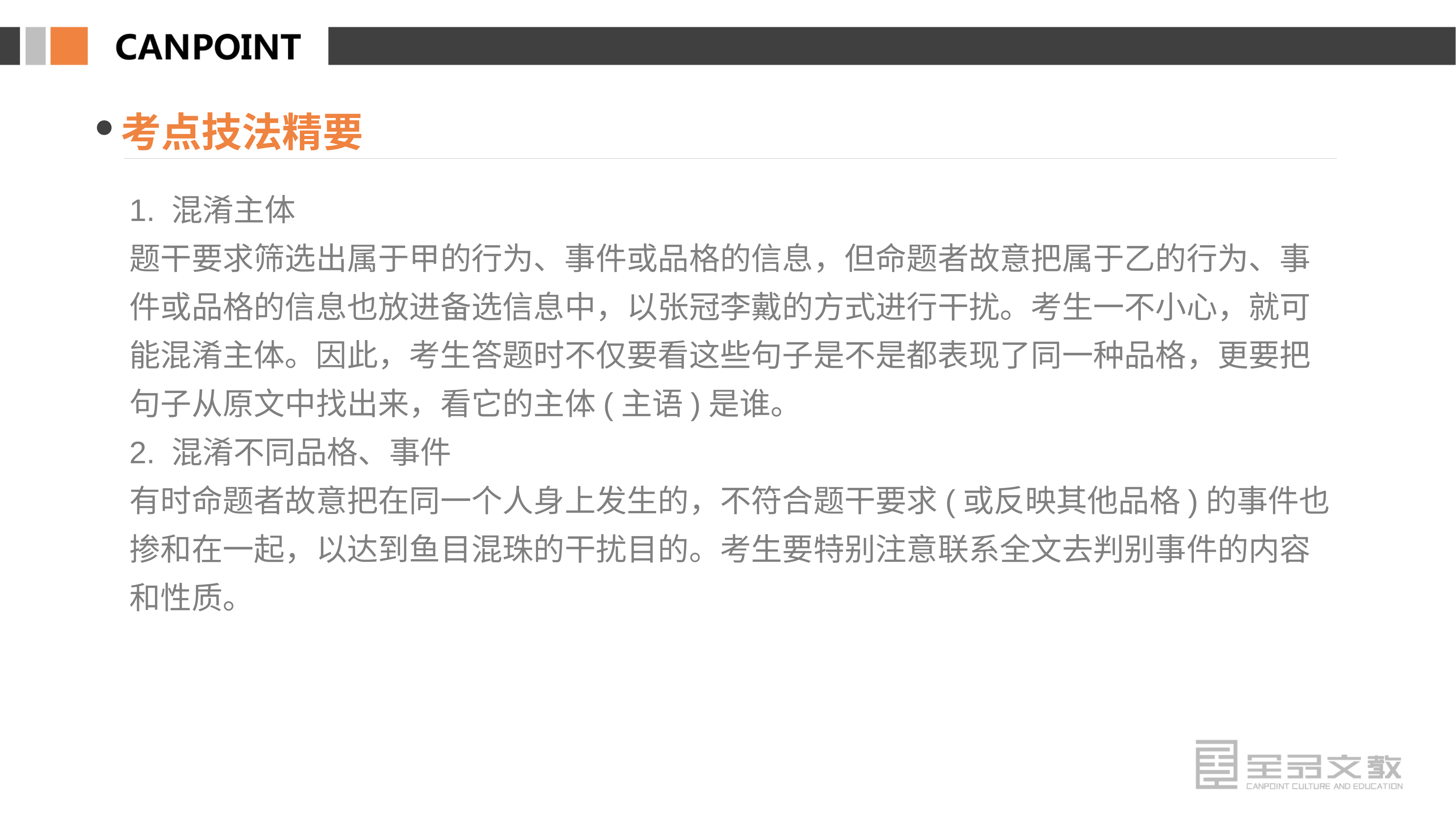

考点技法精要

1. 混淆主体
题干要求筛选出属于甲的行为、事件或品格的信息，但命题者故意把属于乙的行为、事件或品格的信息也放进备选信息中，以张冠李戴的方式进行干扰。考生一不小心，就可能混淆主体。因此，考生答题时不仅要看这些句子是不是都表现了同一种品格，更要把句子从原文中找出来，看它的主体(主语)是谁。
2. 混淆不同品格、事件
有时命题者故意把在同一个人身上发生的，不符合题干要求(或反映其他品格)的事件也掺和在一起，以达到鱼目混珠的干扰目的。考生要特别注意联系全文去判别事件的内容和性质。